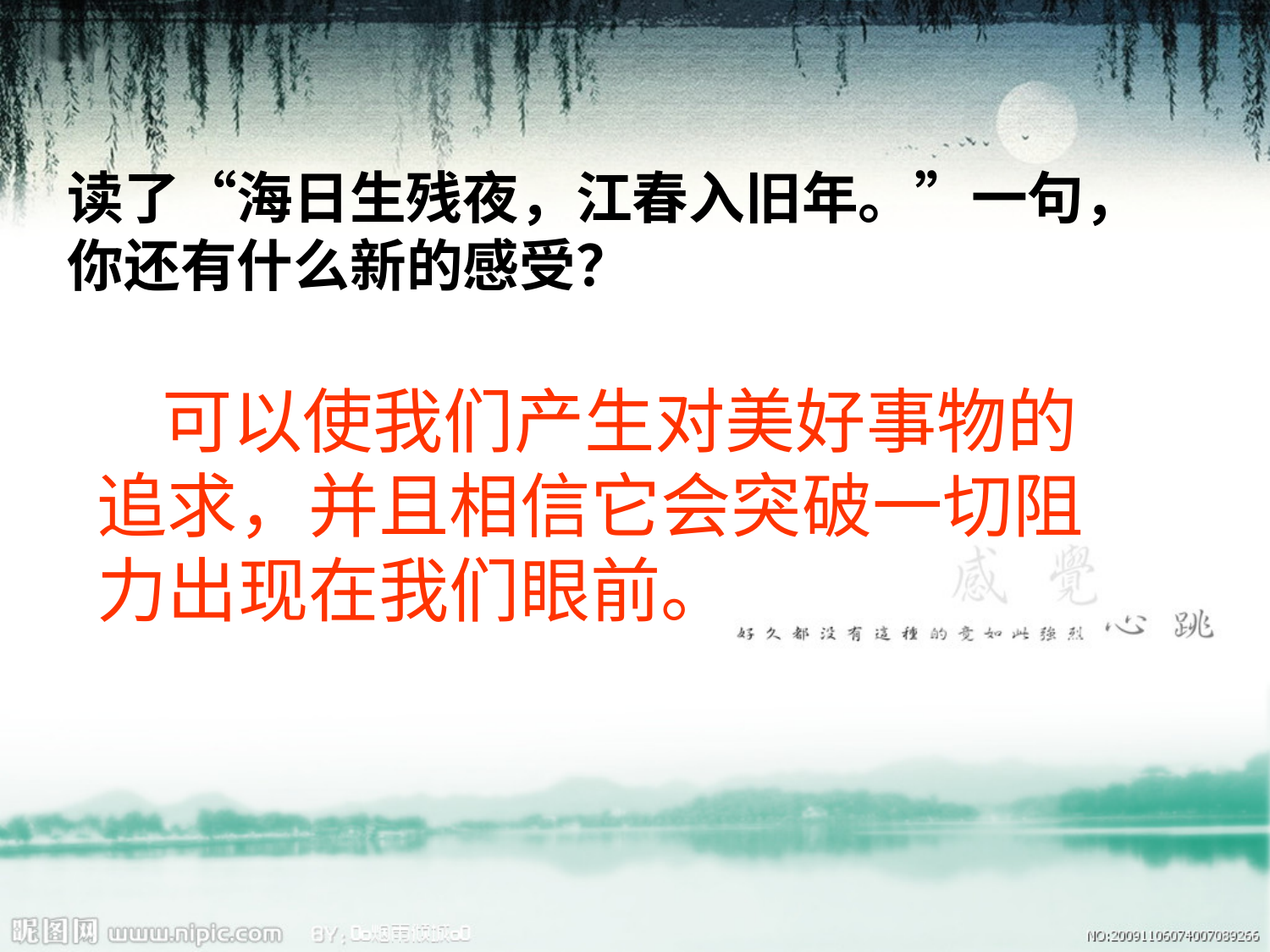

读了“海日生残夜，江春入旧年。”一句，你还有什么新的感受？
   可以使我们产生对美好事物的追求，并且相信它会突破一切阻力出现在我们眼前。